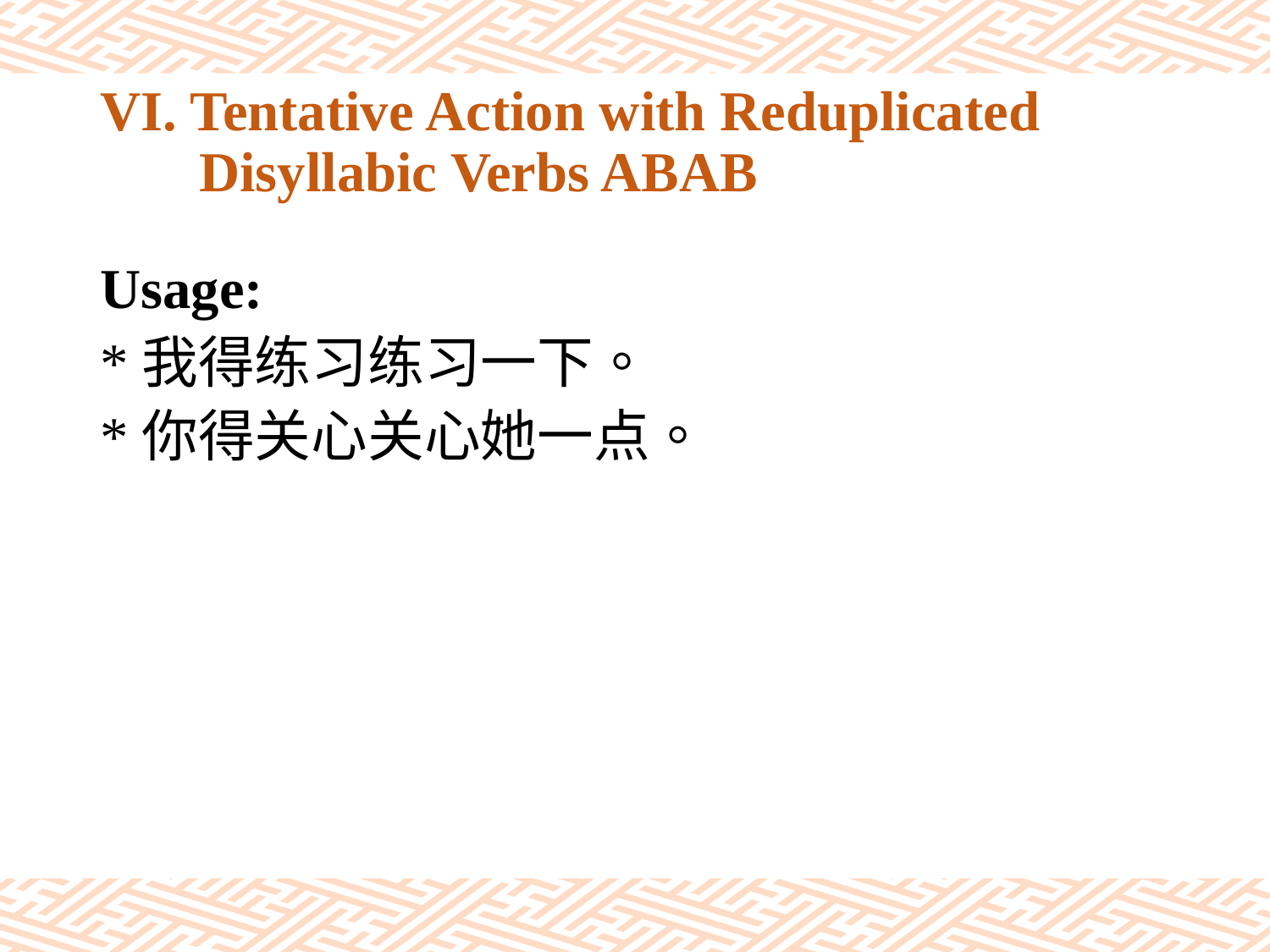

# VI. Tentative Action with Reduplicated Disyllabic Verbs ABAB
Usage:
*我得练习练习一下。
*你得关心关心她一点。